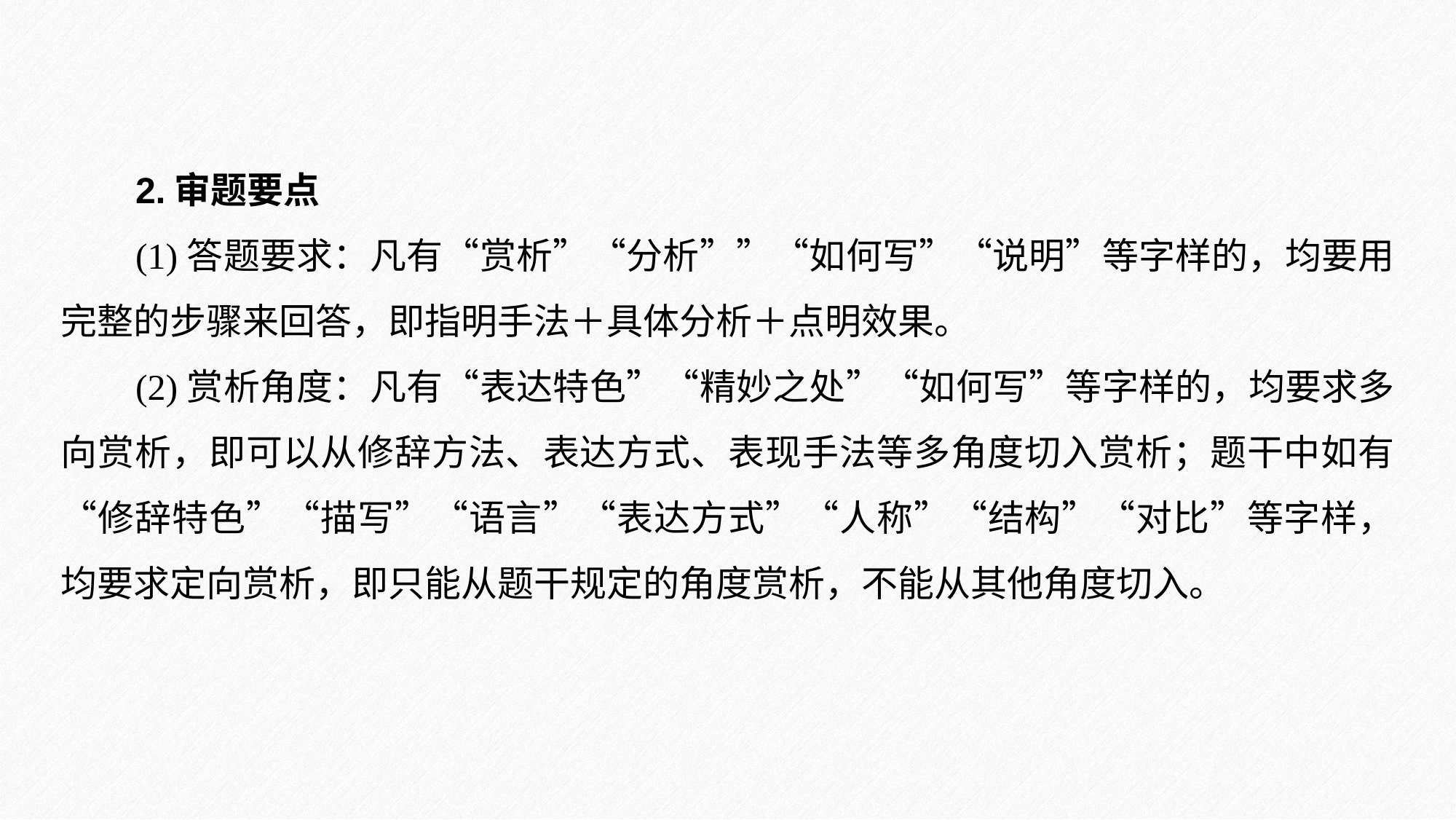

2.审题要点
(1)答题要求：凡有“赏析”“分析””“如何写”“说明”等字样的，均要用完整的步骤来回答，即指明手法＋具体分析＋点明效果。
(2)赏析角度：凡有“表达特色”“精妙之处”“如何写”等字样的，均要求多向赏析，即可以从修辞方法、表达方式、表现手法等多角度切入赏析；题干中如有“修辞特色”“描写”“语言”“表达方式”“人称”“结构”“对比”等字样，均要求定向赏析，即只能从题干规定的角度赏析，不能从其他角度切入。